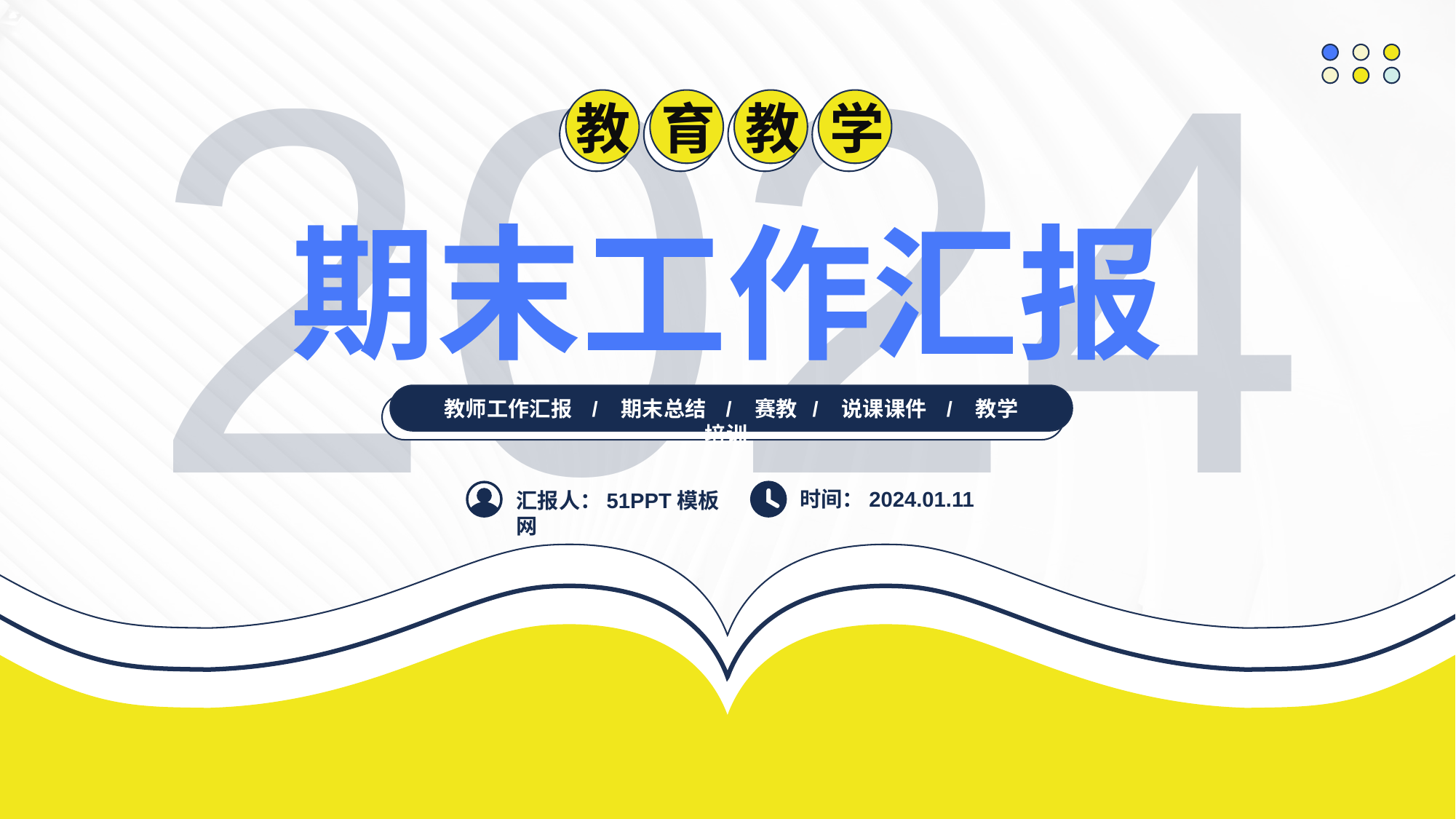

2024

教
育
教
学

期末工作汇报

教师工作汇报   /   期末总结   /   赛教  /   说课课件   /   教学培训

时间：2024.01.11

汇报人：51PPT模板网